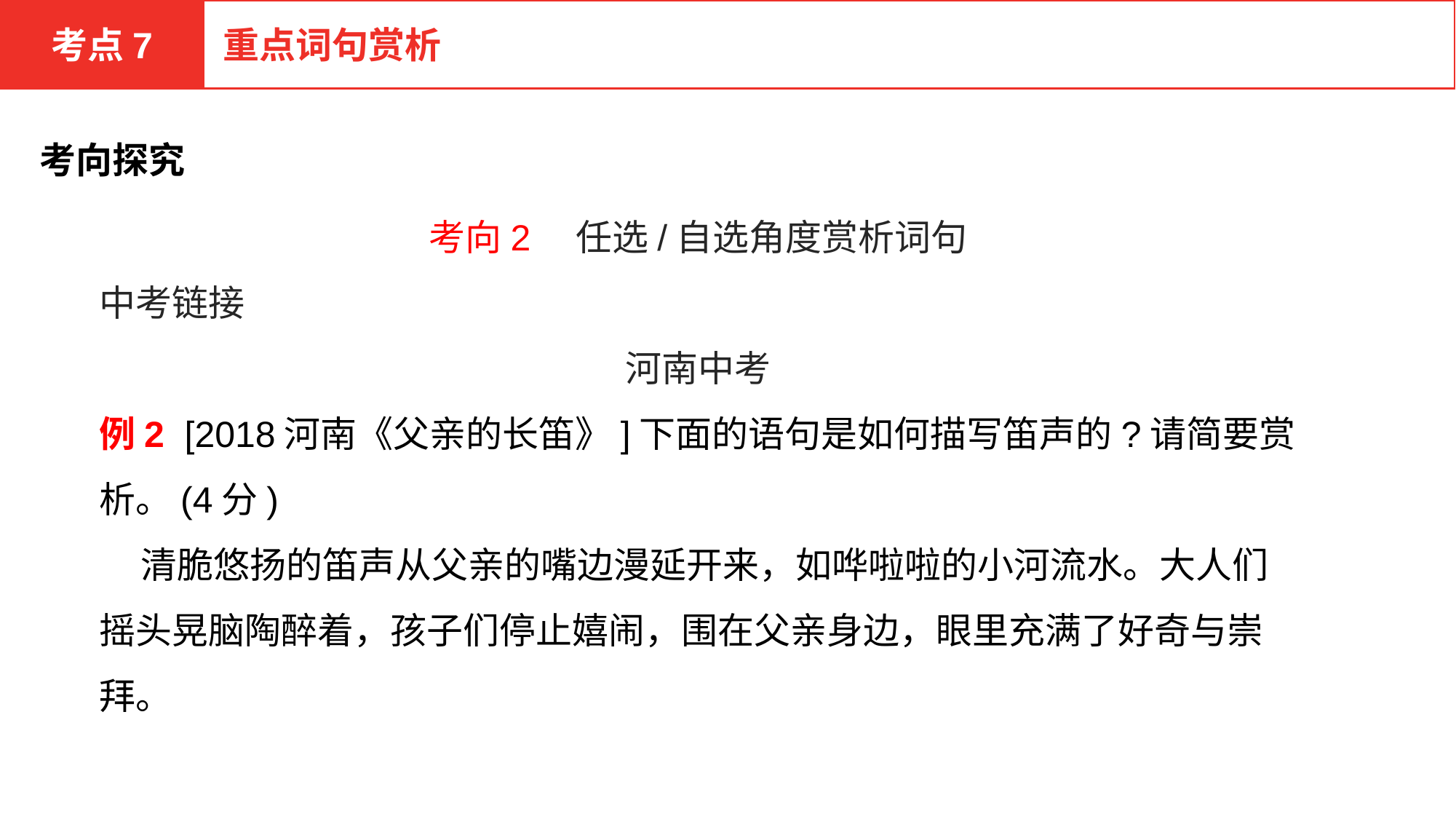

考点7
重点词句赏析
考向探究
考向2　任选/自选角度赏析词句
中考链接
河南中考
例2  [2018河南《父亲的长笛》]下面的语句是如何描写笛声的?请简要赏析。(4分)
    清脆悠扬的笛声从父亲的嘴边漫延开来，如哗啦啦的小河流水。大人们摇头晃脑陶醉着，孩子们停止嬉闹，围在父亲身边，眼里充满了好奇与崇拜。